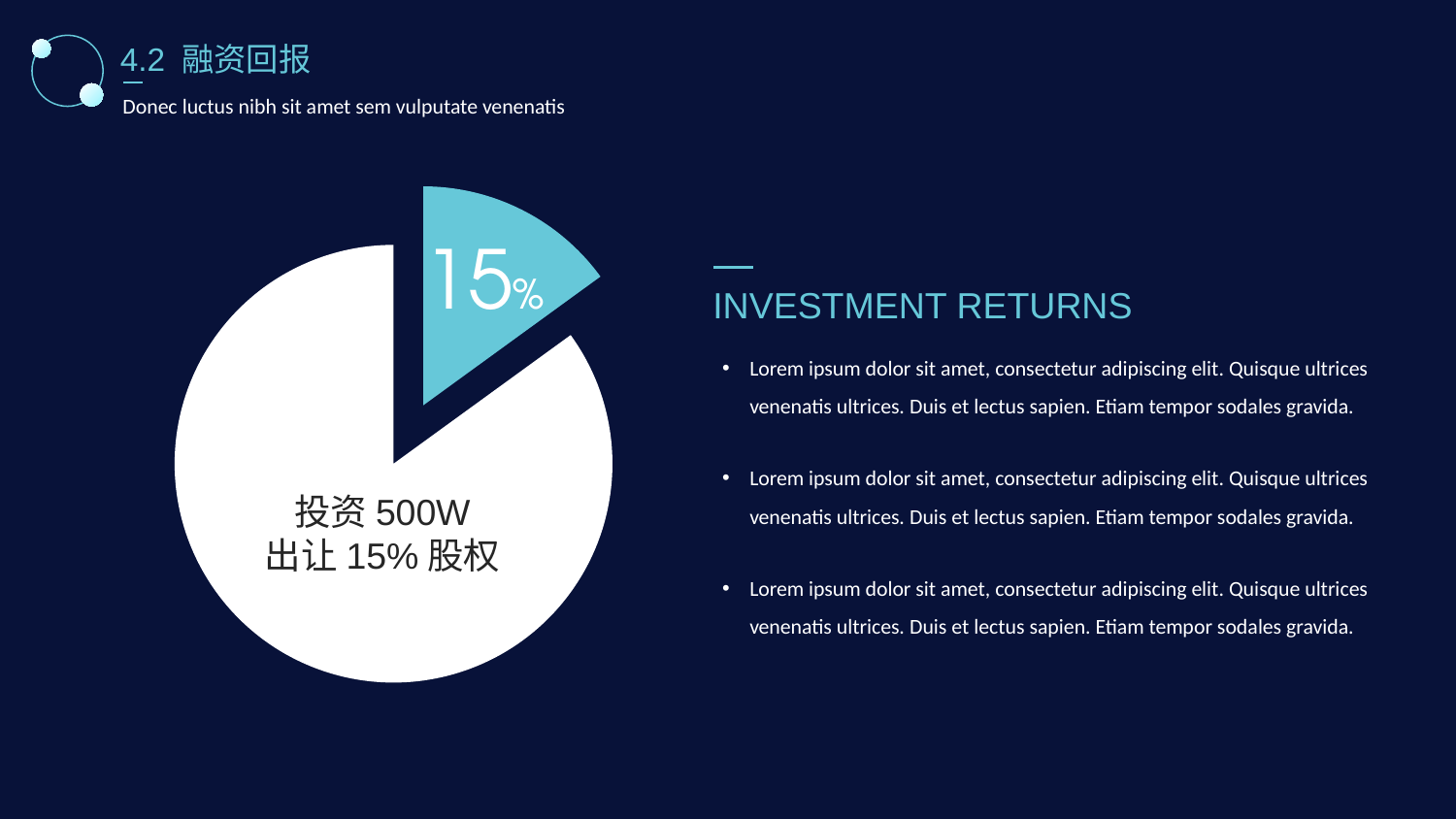

4.2 融资回报

Donec luctus nibh sit amet sem vulputate venenatis

### Chart

| Category | 总股份 |
|---|---|
| 融资出让股份 | 0.15 |
| 剩余股份 | 0.85 |
15%
INVESTMENT RETURNS
Lorem ipsum dolor sit amet, consectetur adipiscing elit. Quisque ultrices venenatis ultrices. Duis et lectus sapien. Etiam tempor sodales gravida.
Lorem ipsum dolor sit amet, consectetur adipiscing elit. Quisque ultrices venenatis ultrices. Duis et lectus sapien. Etiam tempor sodales gravida.
投资500W
出让15%股权
Lorem ipsum dolor sit amet, consectetur adipiscing elit. Quisque ultrices venenatis ultrices. Duis et lectus sapien. Etiam tempor sodales gravida.